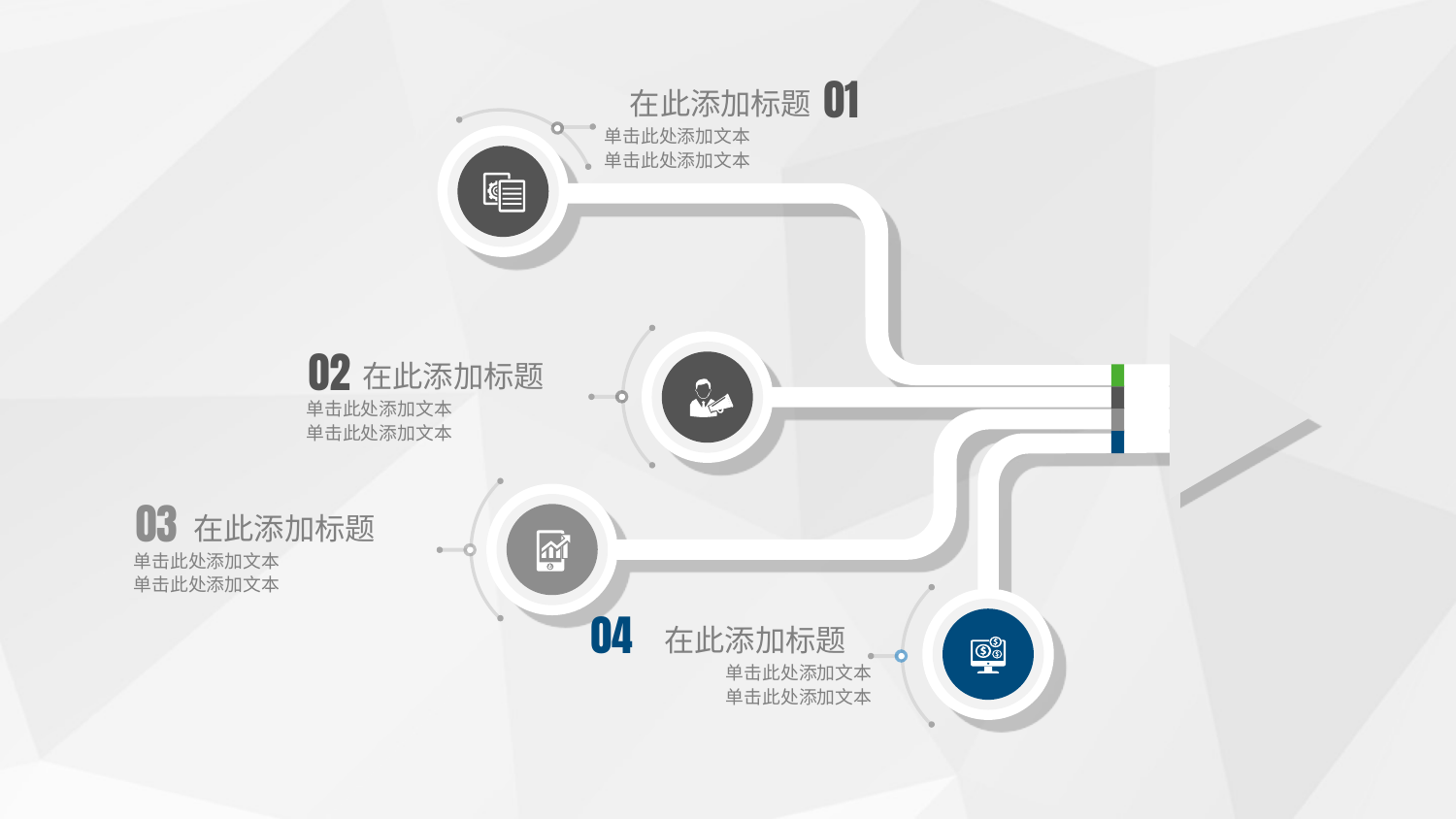

01
在此添加标题
单击此处添加文本
单击此处添加文本

02
在此添加标题
单击此处添加文本
单击此处添加文本

03
在此添加标题
单击此处添加文本
单击此处添加文本

04
在此添加标题
单击此处添加文本
单击此处添加文本